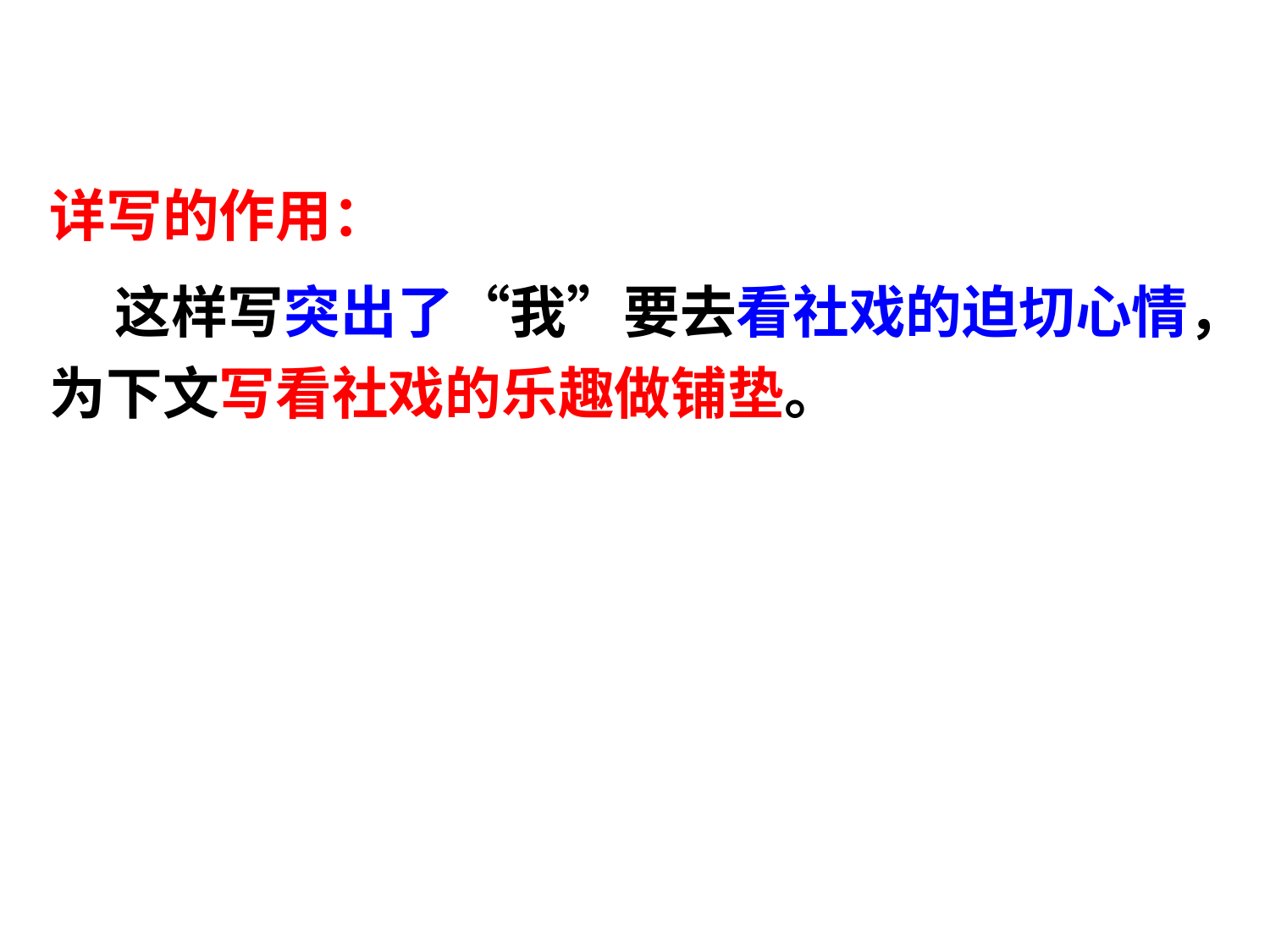

详写的作用：

    这样写突出了“我”要去看社戏的迫切心情，为下文写看社戏的乐趣做铺垫。